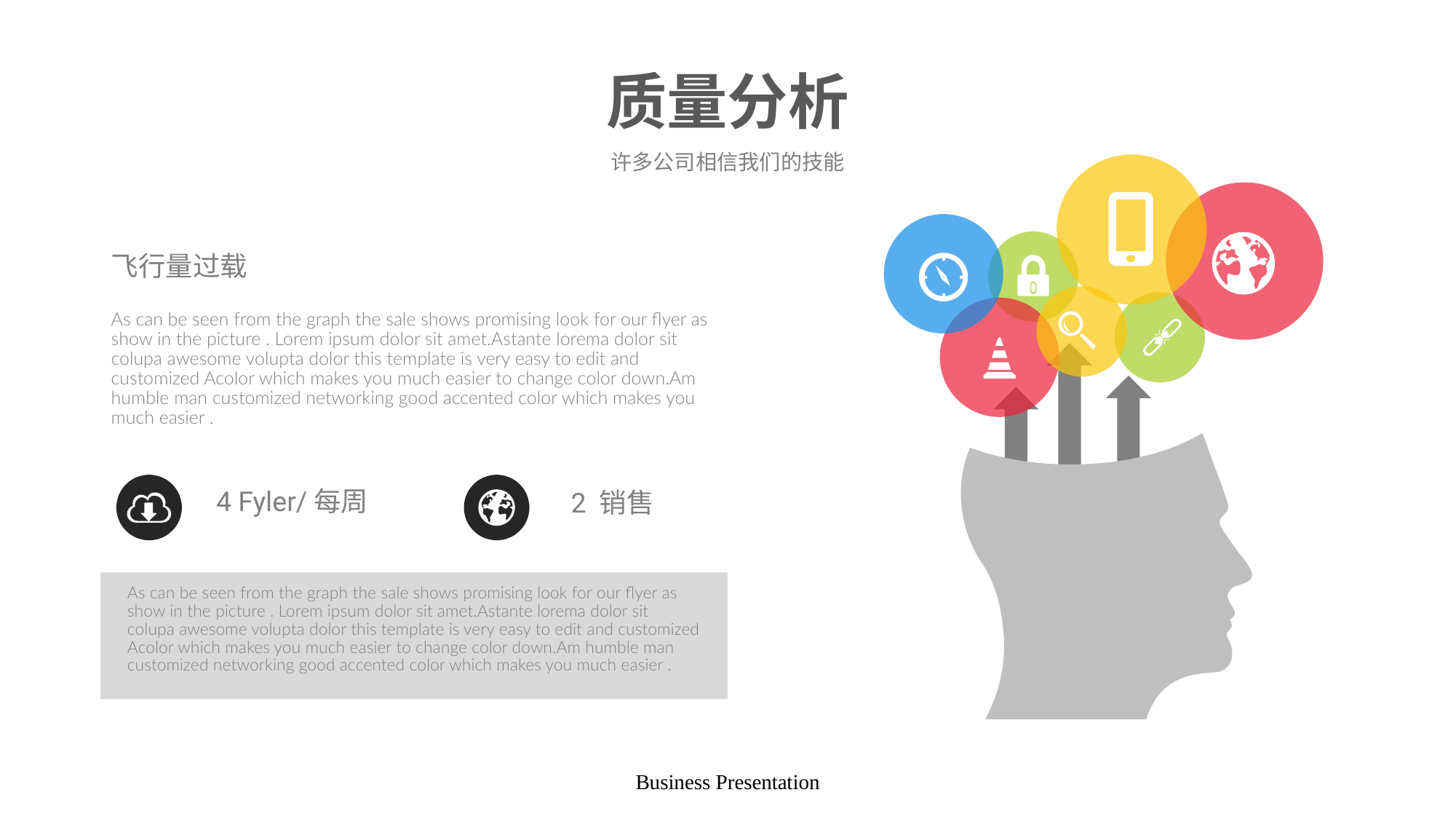

# 质量分析
许多公司相信我们的技能

飞行量过载

As can be seen from the graph the sale shows promising look for our flyer as show in the picture . Lorem ipsum dolor sit amet.Astante lorema dolor sit colupa awesome volupta dolor this template is very easy to edit and customized Acolor which makes you much easier to change color down.Am humble man customized networking good accented color which makes you much easier .

4 Fyler/每周
2 销售

As can be seen from the graph the sale shows promising look for our flyer as show in the picture . Lorem ipsum dolor sit amet.Astante lorema dolor sit colupa awesome volupta dolor this template is very easy to edit and customized Acolor which makes you much easier to change color down.Am humble man customized networking good accented color which makes you much easier .

Business Presentation
63